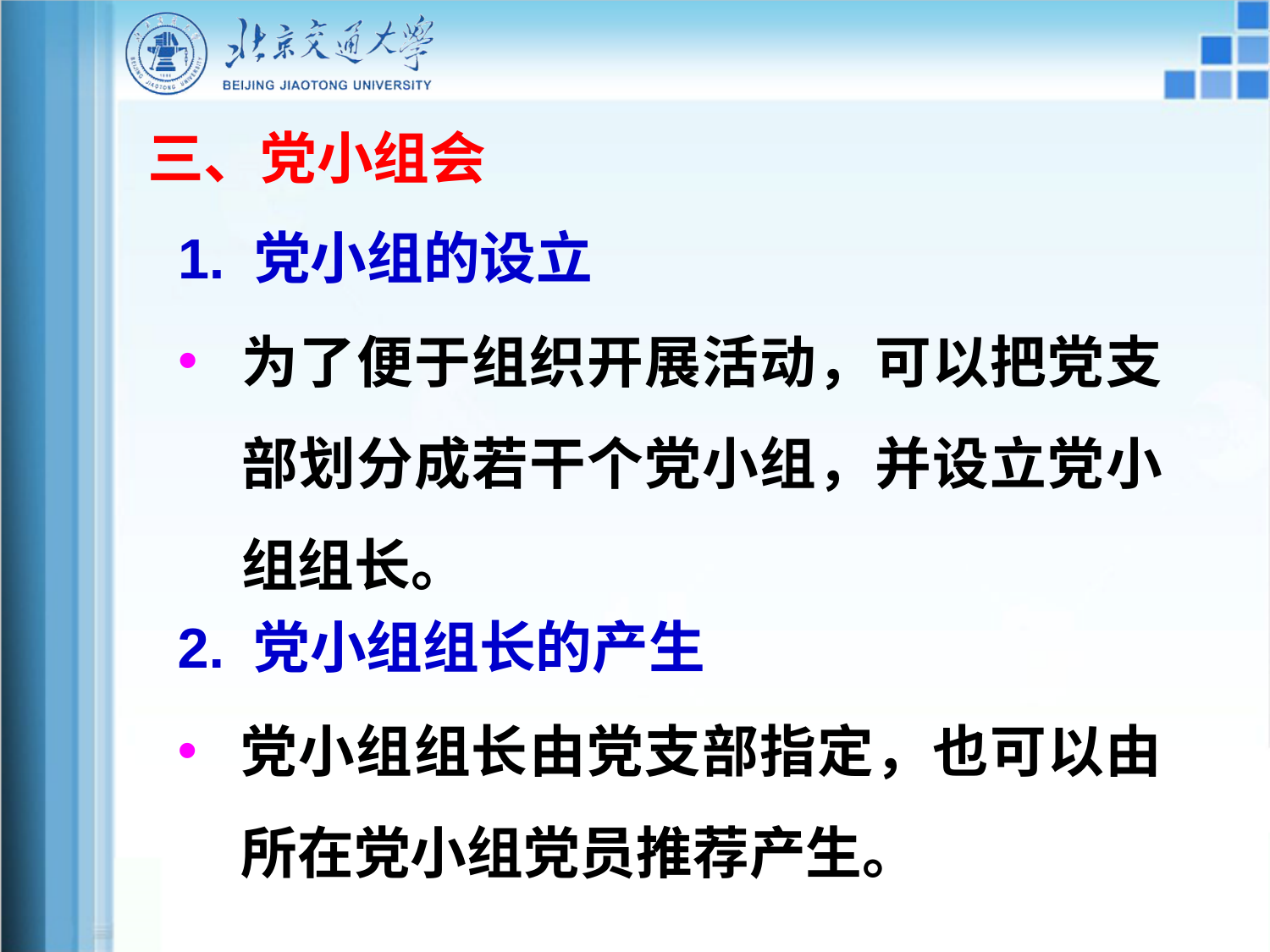

三、党小组会
1. 党小组的设立
为了便于组织开展活动，可以把党支部划分成若干个党小组，并设立党小组组长。
2. 党小组组长的产生
党小组组长由党支部指定，也可以由所在党小组党员推荐产生。